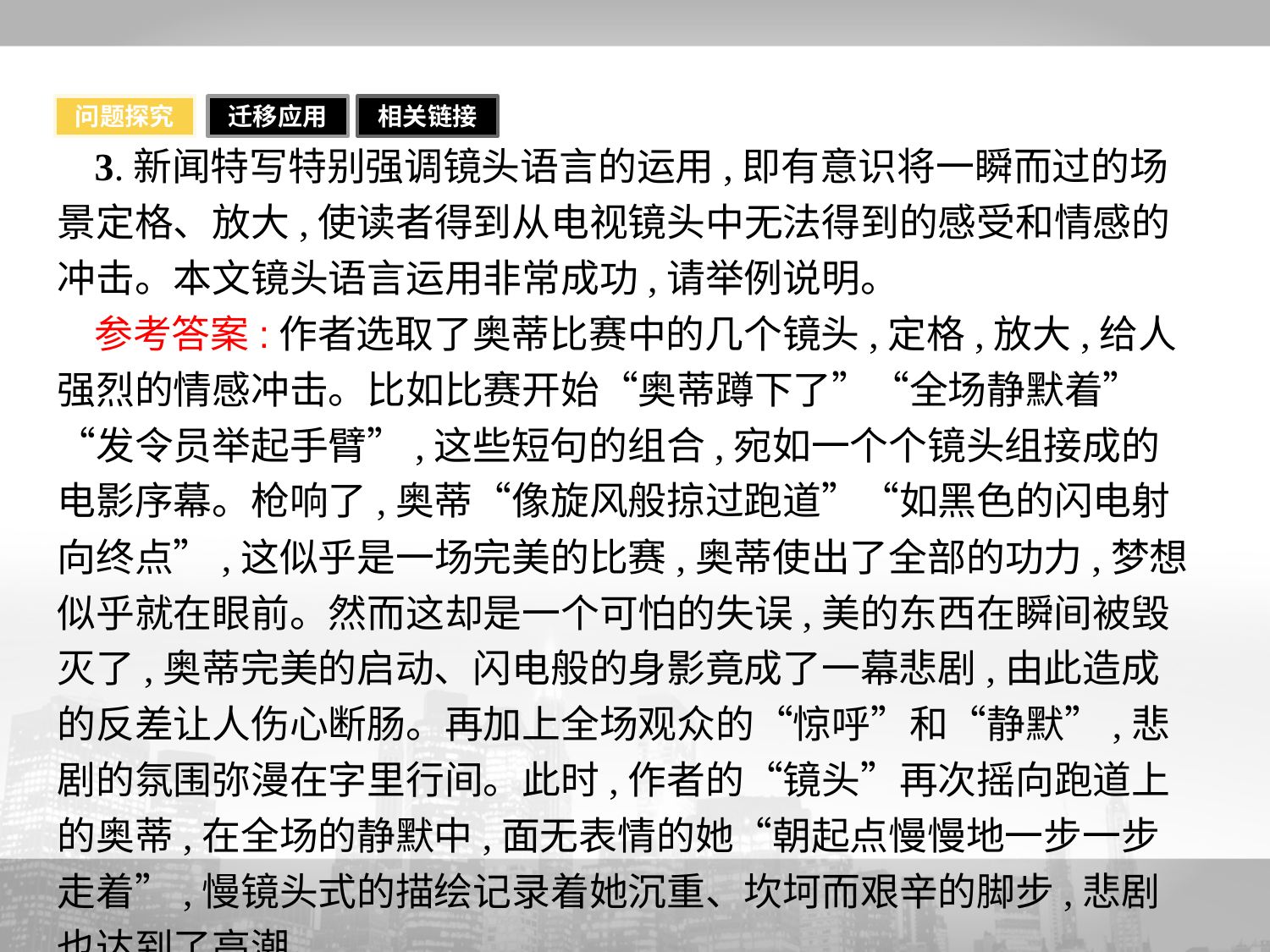

问题探究
迁移应用
相关链接
3.新闻特写特别强调镜头语言的运用,即有意识将一瞬而过的场景定格、放大,使读者得到从电视镜头中无法得到的感受和情感的冲击。本文镜头语言运用非常成功,请举例说明。
参考答案:作者选取了奥蒂比赛中的几个镜头,定格,放大,给人强烈的情感冲击。比如比赛开始“奥蒂蹲下了”“全场静默着”“发令员举起手臂”,这些短句的组合,宛如一个个镜头组接成的电影序幕。枪响了,奥蒂“像旋风般掠过跑道”“如黑色的闪电射向终点”,这似乎是一场完美的比赛,奥蒂使出了全部的功力,梦想似乎就在眼前。然而这却是一个可怕的失误,美的东西在瞬间被毁灭了,奥蒂完美的启动、闪电般的身影竟成了一幕悲剧,由此造成的反差让人伤心断肠。再加上全场观众的“惊呼”和“静默”,悲剧的氛围弥漫在字里行间。此时,作者的“镜头”再次摇向跑道上的奥蒂,在全场的静默中,面无表情的她“朝起点慢慢地一步一步走着”,慢镜头式的描绘记录着她沉重、坎坷而艰辛的脚步,悲剧也达到了高潮。